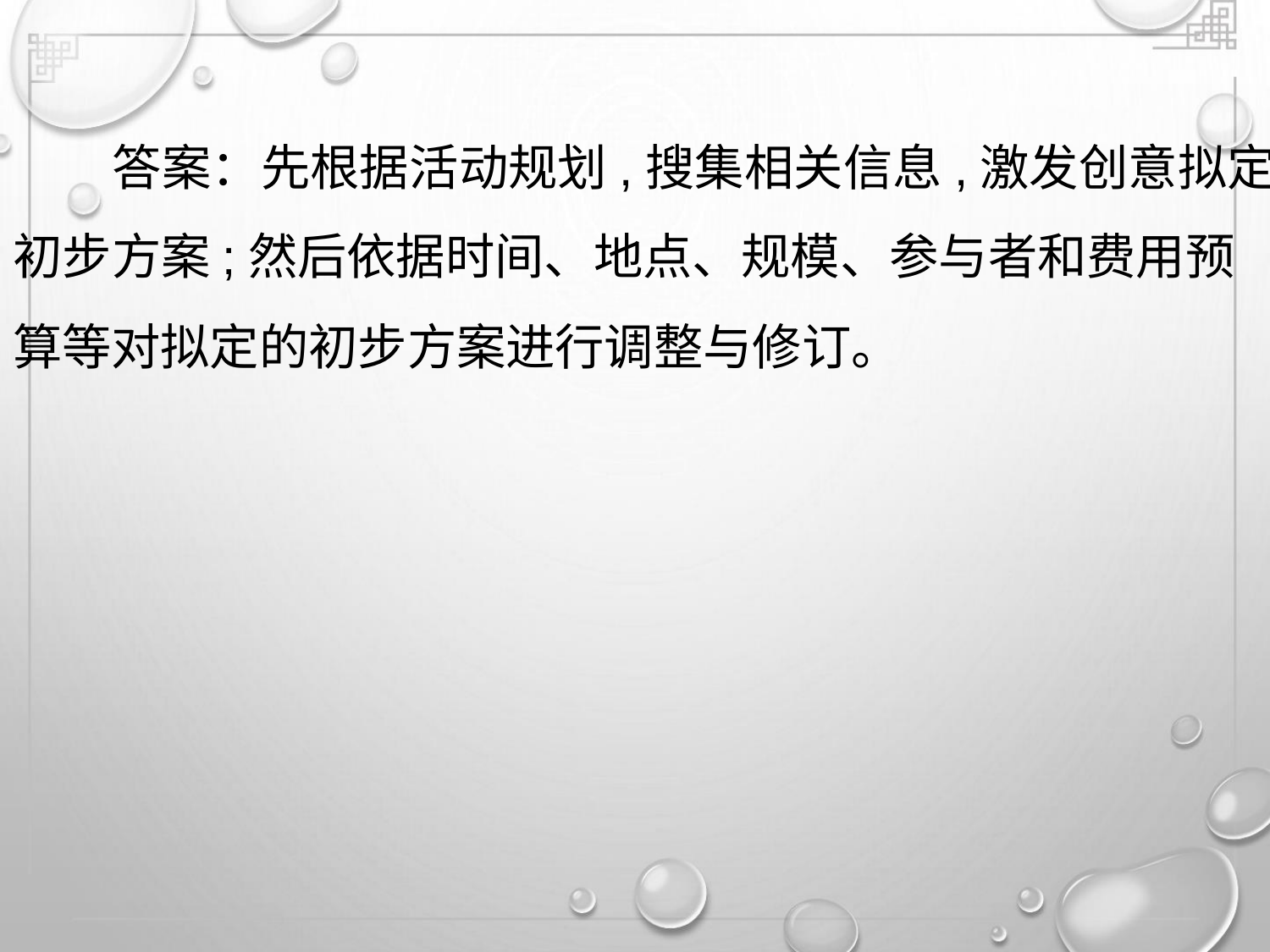

答案：先根据活动规划,搜集相关信息,激发创意拟定
初步方案;然后依据时间、地点、规模、参与者和费用预
算等对拟定的初步方案进行调整与修订。